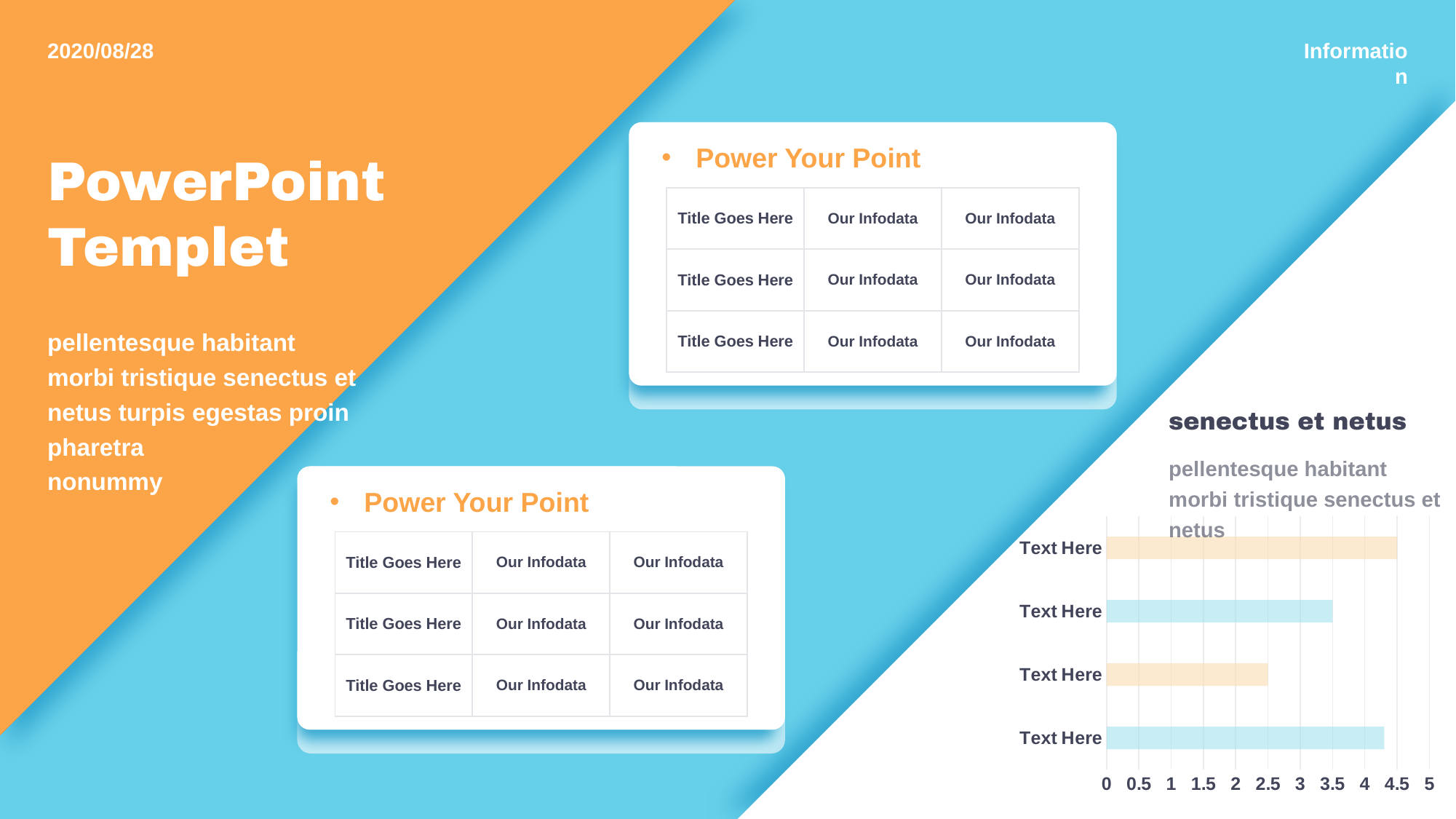

2020/08/28
Information

Power Your Point
PowerPoint
Templet
| Title Goes Here | Our Infodata | Our Infodata |
| --- | --- | --- |
| Title Goes Here | Our Infodata | Our Infodata |
| Title Goes Here | Our Infodata | Our Infodata |
pellentesque habitant morbi tristique senectus et netus turpis egestas proin pharetra
nonummy
senectus et netus
pellentesque habitant morbi tristique senectus et netus

Power Your Point

### Chart

| Category | 系列 1 |
|---|---|
| Text Here | 4.3 |
| Text Here | 2.5 |
| Text Here | 3.5 |
| Text Here | 4.5 |
| Title Goes Here | Our Infodata | Our Infodata |
| --- | --- | --- |
| Title Goes Here | Our Infodata | Our Infodata |
| Title Goes Here | Our Infodata | Our Infodata |